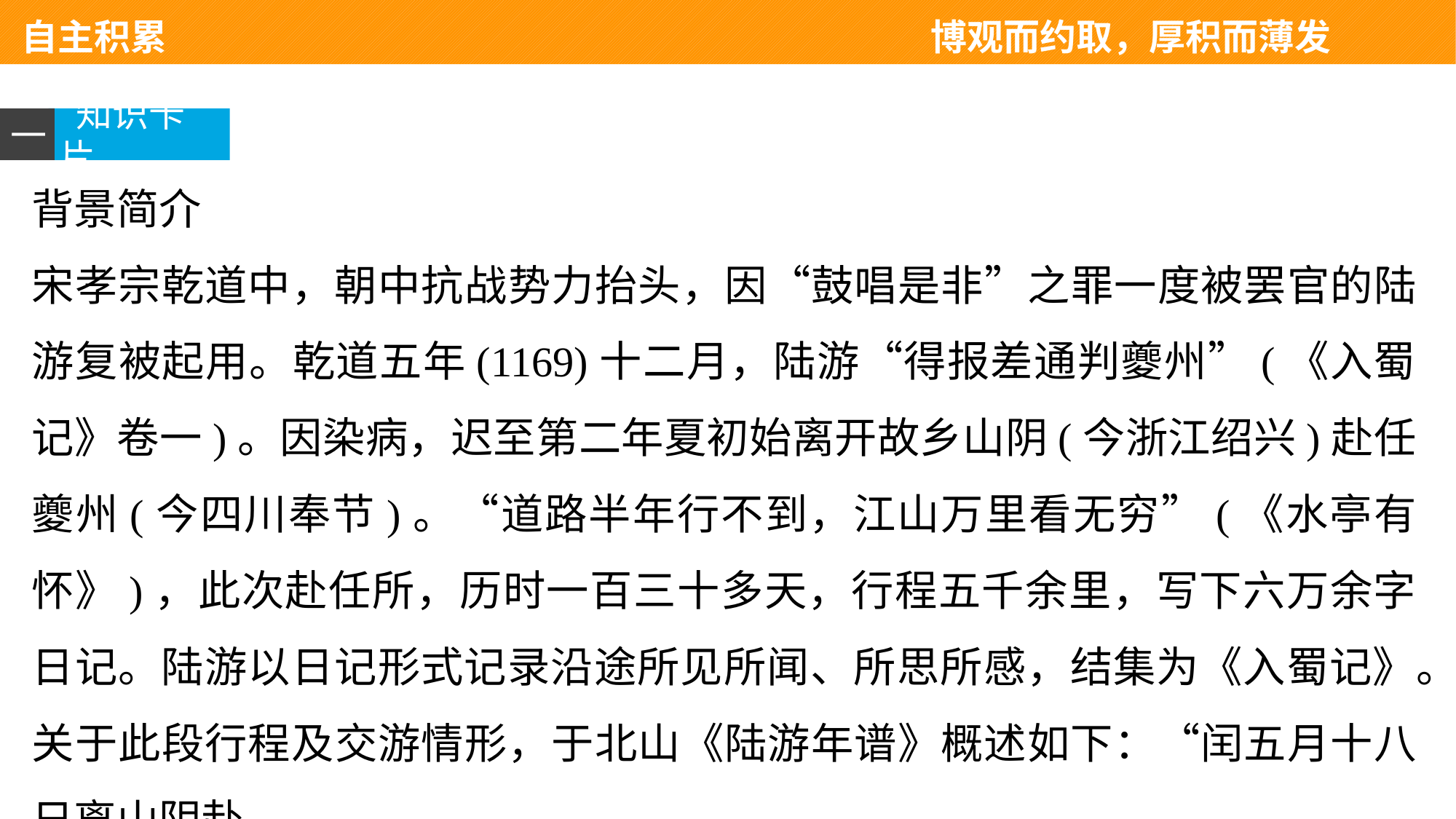

自主积累　　　　　　　　　　　　　　                               博观而约取，厚积而薄发
一
 知识卡片
背景简介
宋孝宗乾道中，朝中抗战势力抬头，因“鼓唱是非”之罪一度被罢官的陆游复被起用。乾道五年(1169)十二月，陆游“得报差通判夔州”(《入蜀记》卷一)。因染病，迟至第二年夏初始离开故乡山阴(今浙江绍兴)赴任夔州(今四川奉节)。“道路半年行不到，江山万里看无穷”(《水亭有怀》)，此次赴任所，历时一百三十多天，行程五千余里，写下六万余字日记。陆游以日记形式记录沿途所见所闻、所思所感，结集为《入蜀记》。关于此段行程及交游情形，于北山《陆游年谱》概述如下：“闰五月十八日离山阴赴